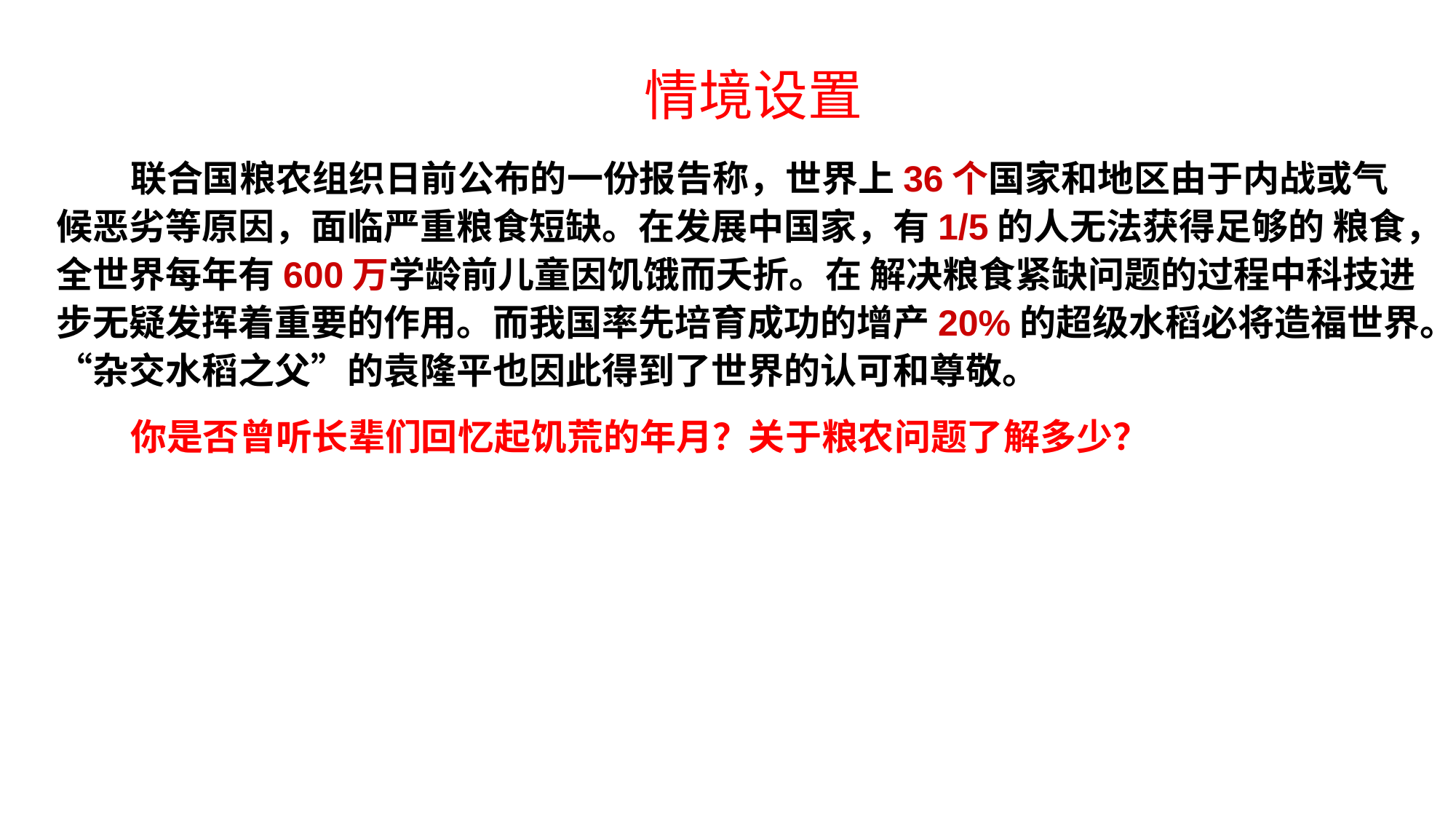

情境设置
        联合国粮农组织日前公布的一份报告称，世界上36个国家和地区由于内战或气候恶劣等原因，面临严重粮食短缺。在发展中国家，有1/5的人无法获得足够的 粮食，全世界每年有600万学龄前儿童因饥饿而夭折。在 解决粮食紧缺问题的过程中科技进步无疑发挥着重要的作用。而我国率先培育成功的增产20%的超级水稻必将造福世界。“杂交水稻之父”的袁隆平也因此得到了世界的认可和尊敬。
        你是否曾听长辈们回忆起饥荒的年月？关于粮农问题了解多少？